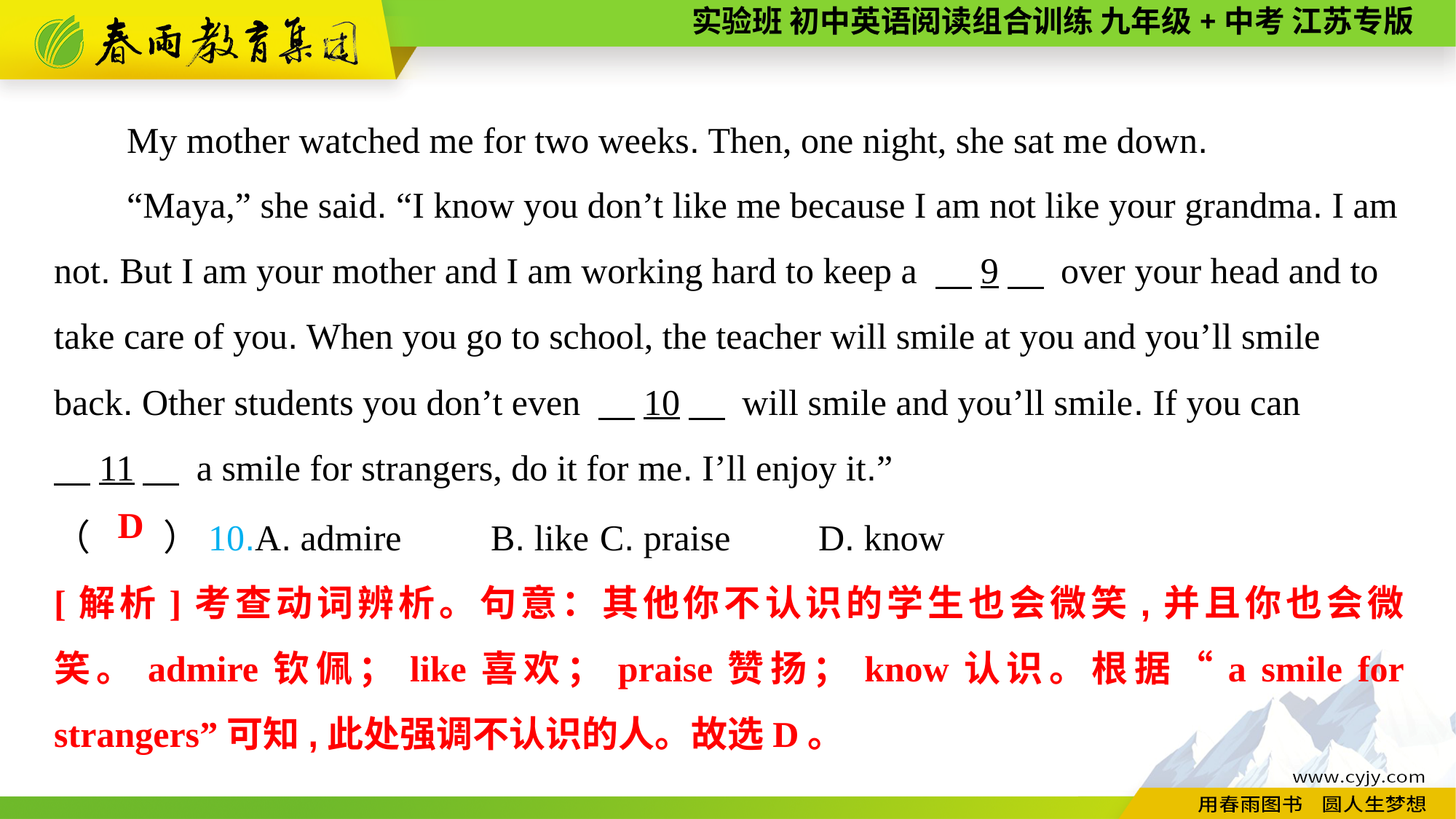

My mother watched me for two weeks. Then, one night, she sat me down.
“Maya,” she said. “I know you don’t like me because I am not like your grandma. I am not. But I am your mother and I am working hard to keep a 　9　 over your head and to take care of you. When you go to school, the teacher will smile at you and you’ll smile back. Other students you don’t even 　10　 will smile and you’ll smile. If you can
　11　 a smile for strangers, do it for me. I’ll enjoy it.”
（　　）10.A. admire	B. like	C. praise	D. know
D
[解析]考查动词辨析。句意：其他你不认识的学生也会微笑,并且你也会微笑。admire钦佩；like喜欢；praise赞扬；know认识。根据“a smile for strangers”可知,此处强调不认识的人。故选D。